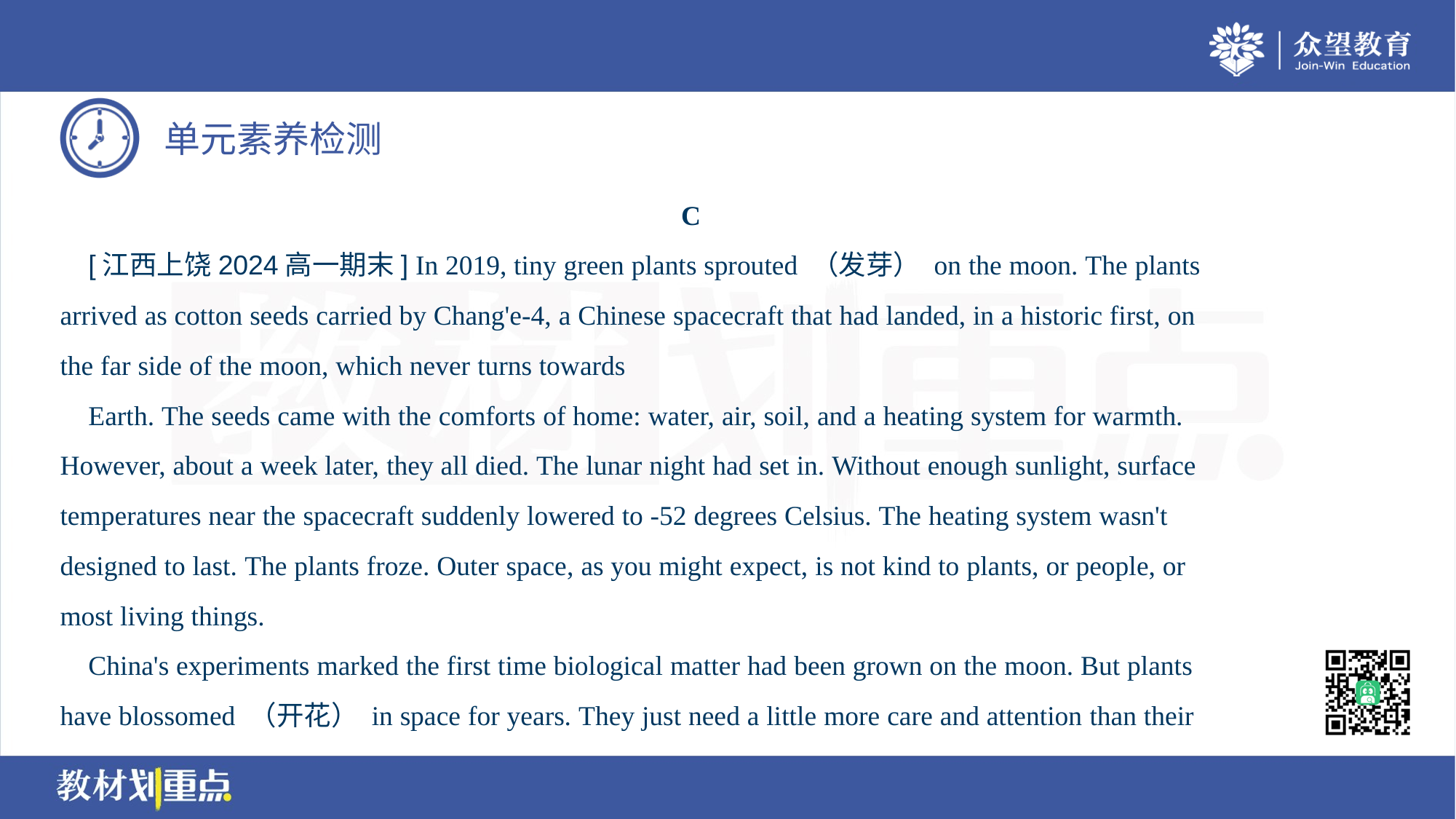

C
    [江西上饶2024高一期末] In 2019, tiny green plants sprouted （发芽） on the moon. The plants
arrived as cotton seeds carried by Chang'e-4, a Chinese spacecraft that had landed, in a historic first, on
the far side of the moon, which never turns towards
    Earth. The seeds came with the comforts of home: water, air, soil, and a heating system for warmth.
However, about a week later, they all died. The lunar night had set in. Without enough sunlight, surface
temperatures near the spacecraft suddenly lowered to -52 degrees Celsius. The heating system wasn't
designed to last. The plants froze. Outer space, as you might expect, is not kind to plants, or people, or
most living things.
    China's experiments marked the first time biological matter had been grown on the moon. But plants
have blossomed （开花） in space for years. They just need a little more care and attention than their